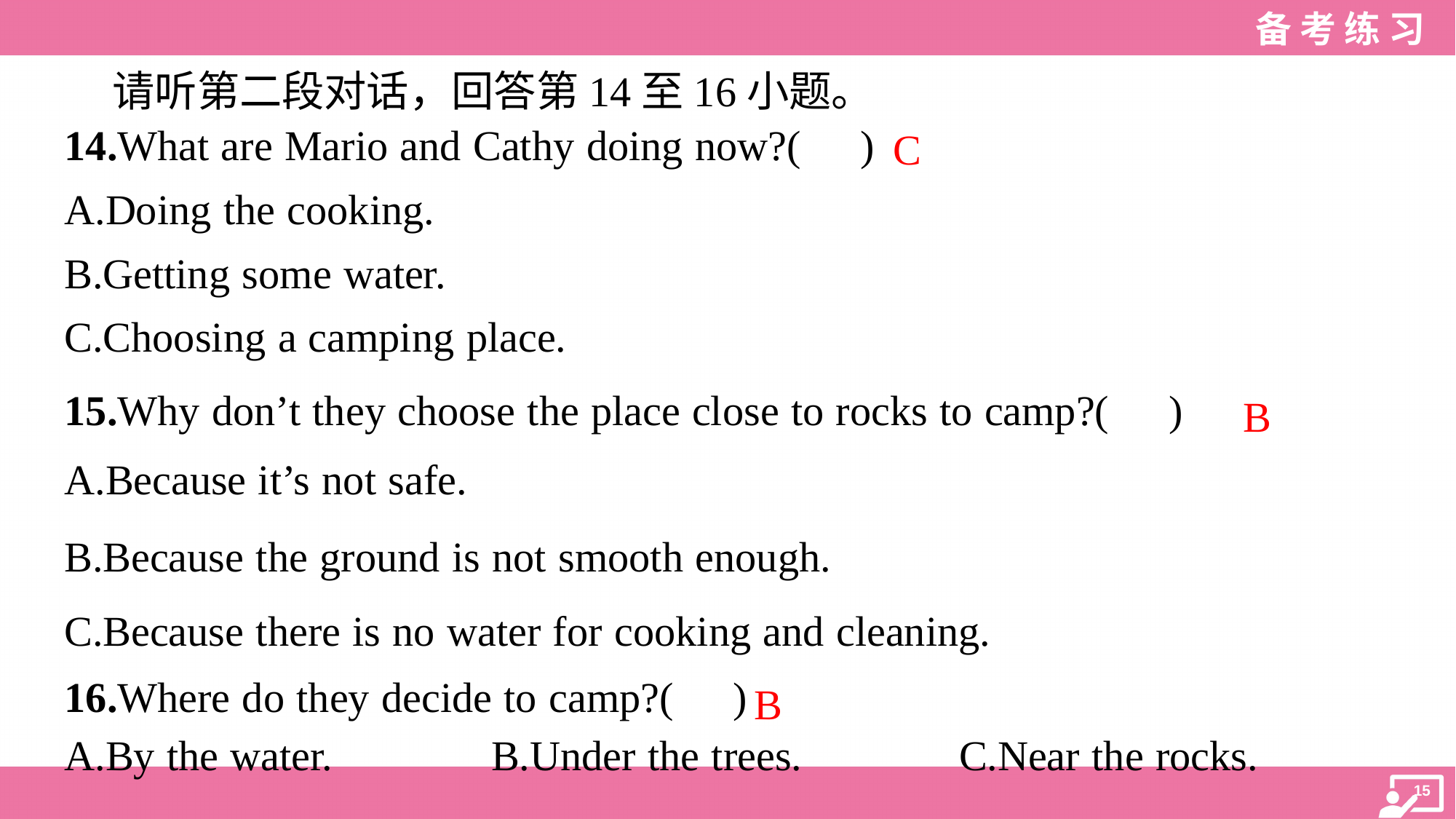

请听第二段对话，回答第14至16小题。
14.What are Mario and Cathy doing now?(     )
C
A.Doing the cooking.
B.Getting some water.
C.Choosing a camping place.
15.Why don’t they choose the place close to rocks to camp?(     )
B
A.Because it’s not safe.
B.Because the ground is not smooth enough.
C.Because there is no water for cooking and cleaning.
16.Where do they decide to camp?(     )
B
A.By the water.	B.Under the trees.	C.Near the rocks.